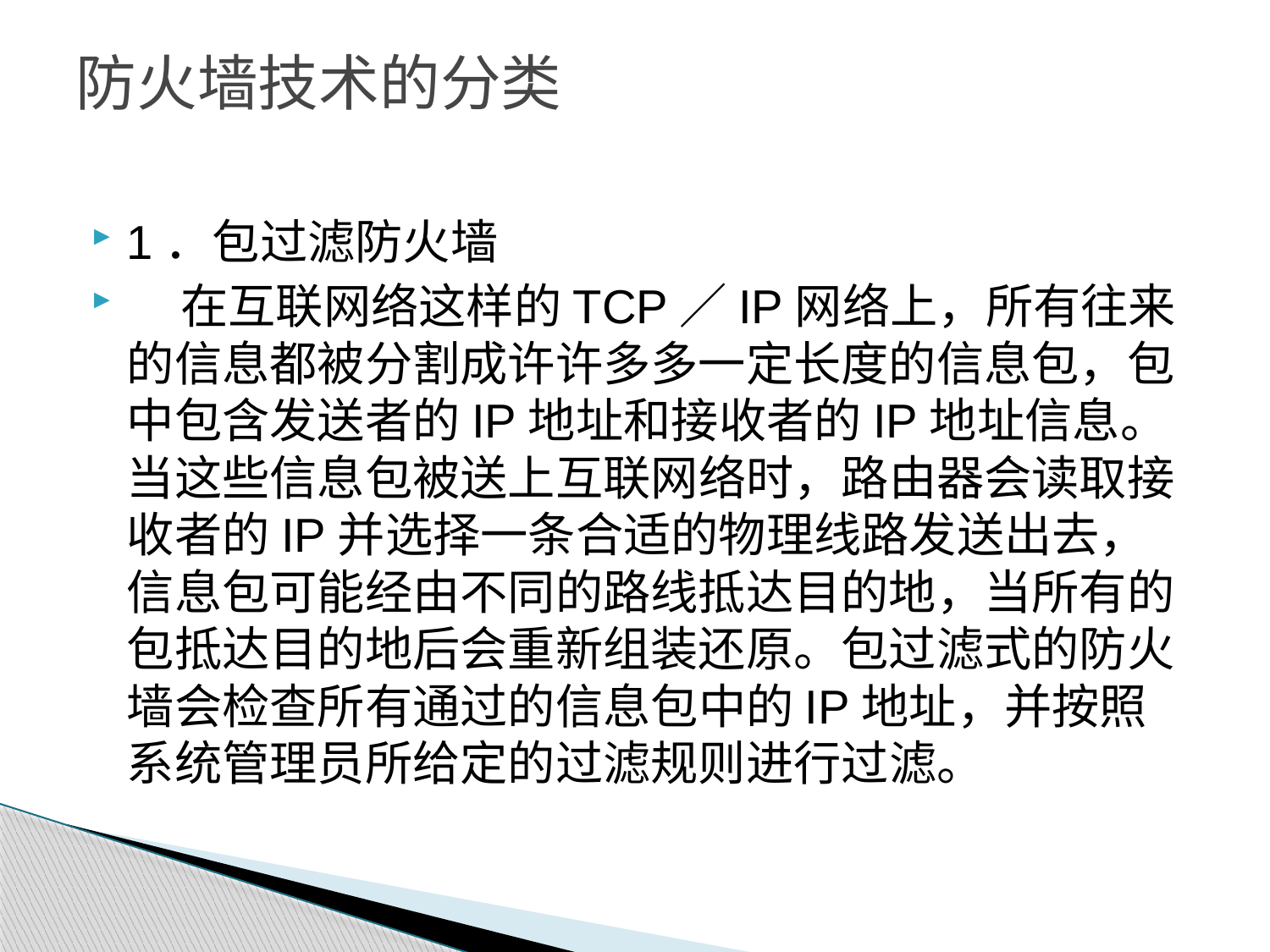

# 防火墙技术的分类
1．包过滤防火墙
    在互联网络这样的TCP／IP网络上，所有往来的信息都被分割成许许多多一定长度的信息包，包中包含发送者的IP地址和接收者的IP地址信息。当这些信息包被送上互联网络时，路由器会读取接收者的IP并选择一条合适的物理线路发送出去，信息包可能经由不同的路线抵达目的地，当所有的包抵达目的地后会重新组装还原。包过滤式的防火墙会检查所有通过的信息包中的IP地址，并按照系统管理员所给定的过滤规则进行过滤。